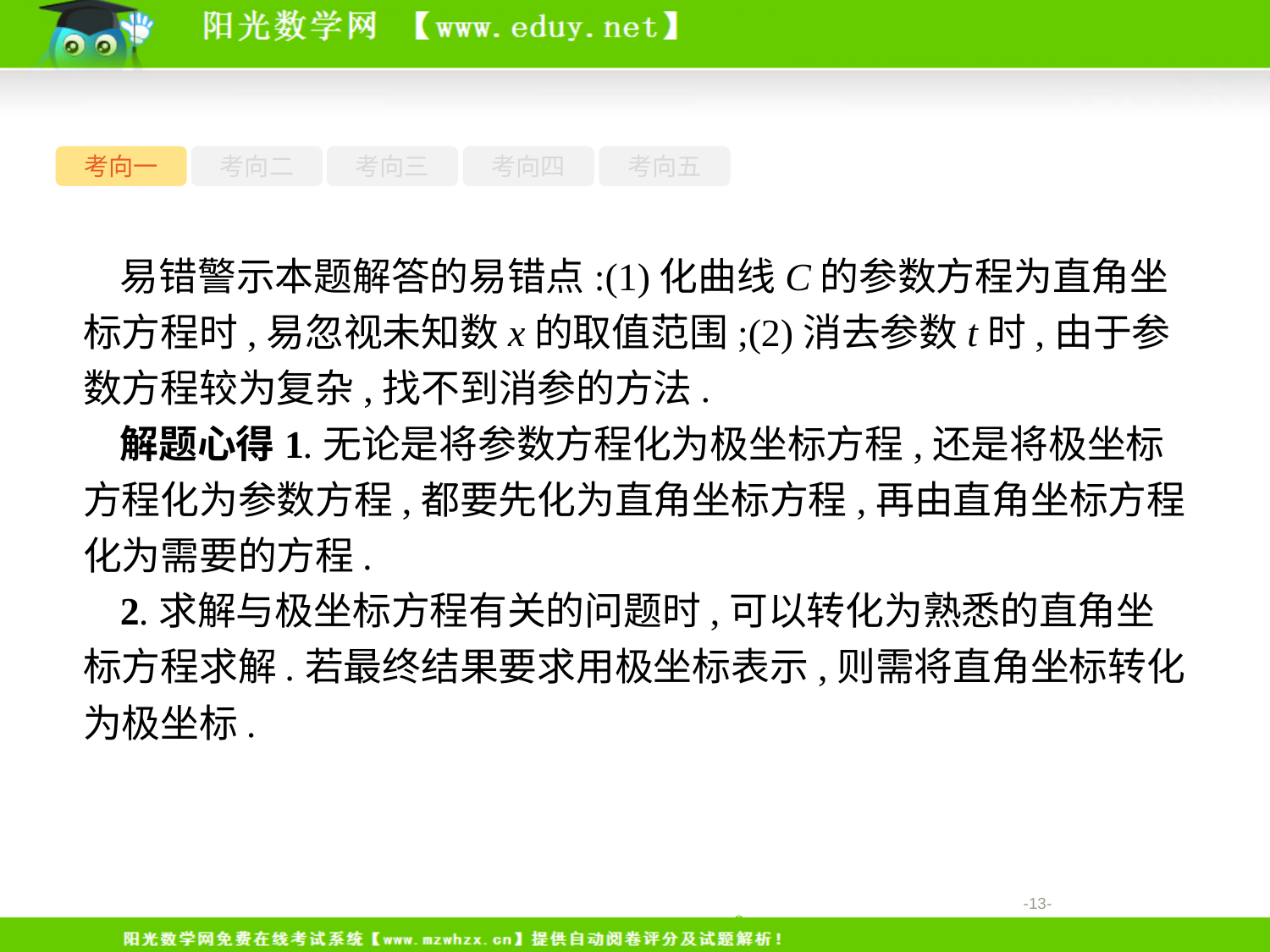

考向一
考向二
考向三
考向四
考向五
易错警示本题解答的易错点:(1)化曲线C的参数方程为直角坐标方程时,易忽视未知数x的取值范围;(2)消去参数t时,由于参数方程较为复杂,找不到消参的方法.
解题心得1.无论是将参数方程化为极坐标方程,还是将极坐标方程化为参数方程,都要先化为直角坐标方程,再由直角坐标方程化为需要的方程.
2.求解与极坐标方程有关的问题时,可以转化为熟悉的直角坐标方程求解.若最终结果要求用极坐标表示,则需将直角坐标转化为极坐标.
-13-